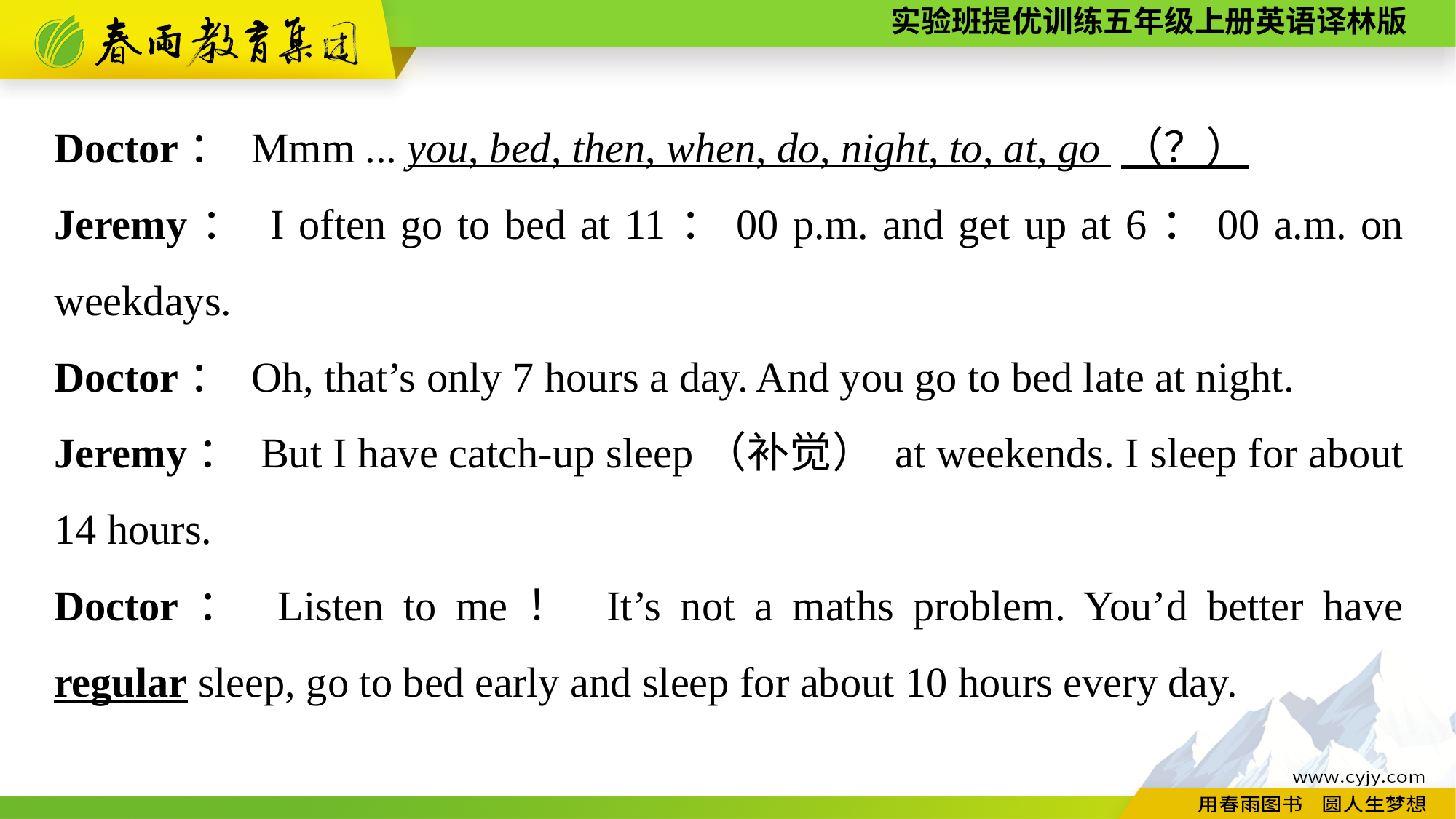

Doctor： Mmm ... you, bed, then, when, do, night, to, at, go （？）
Jeremy： I often go to bed at 11：00 p.m. and get up at 6：00 a.m. on weekdays.
Doctor： Oh, that’s only 7 hours a day. And you go to bed late at night.
Jeremy： But I have catch-up sleep（补觉） at weekends. I sleep for about 14 hours.
Doctor： Listen to me！ It’s not a maths problem. You’d better have regular sleep, go to bed early and sleep for about 10 hours every day.